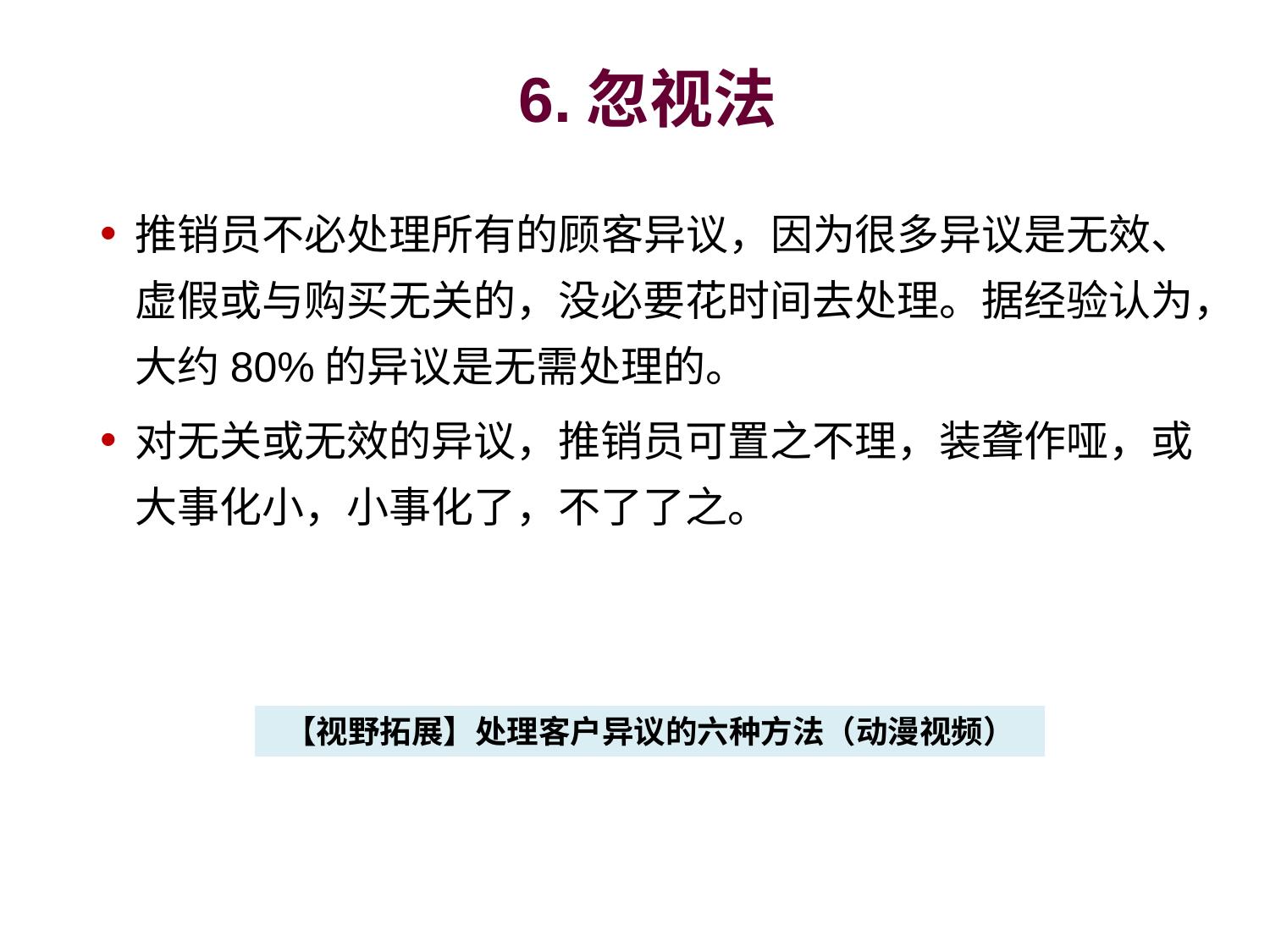

# 6.忽视法
推销员不必处理所有的顾客异议，因为很多异议是无效、虚假或与购买无关的，没必要花时间去处理。据经验认为，大约80%的异议是无需处理的。
对无关或无效的异议，推销员可置之不理，装聋作哑，或大事化小，小事化了，不了了之。

【视野拓展】处理客户异议的六种方法（动漫视频）